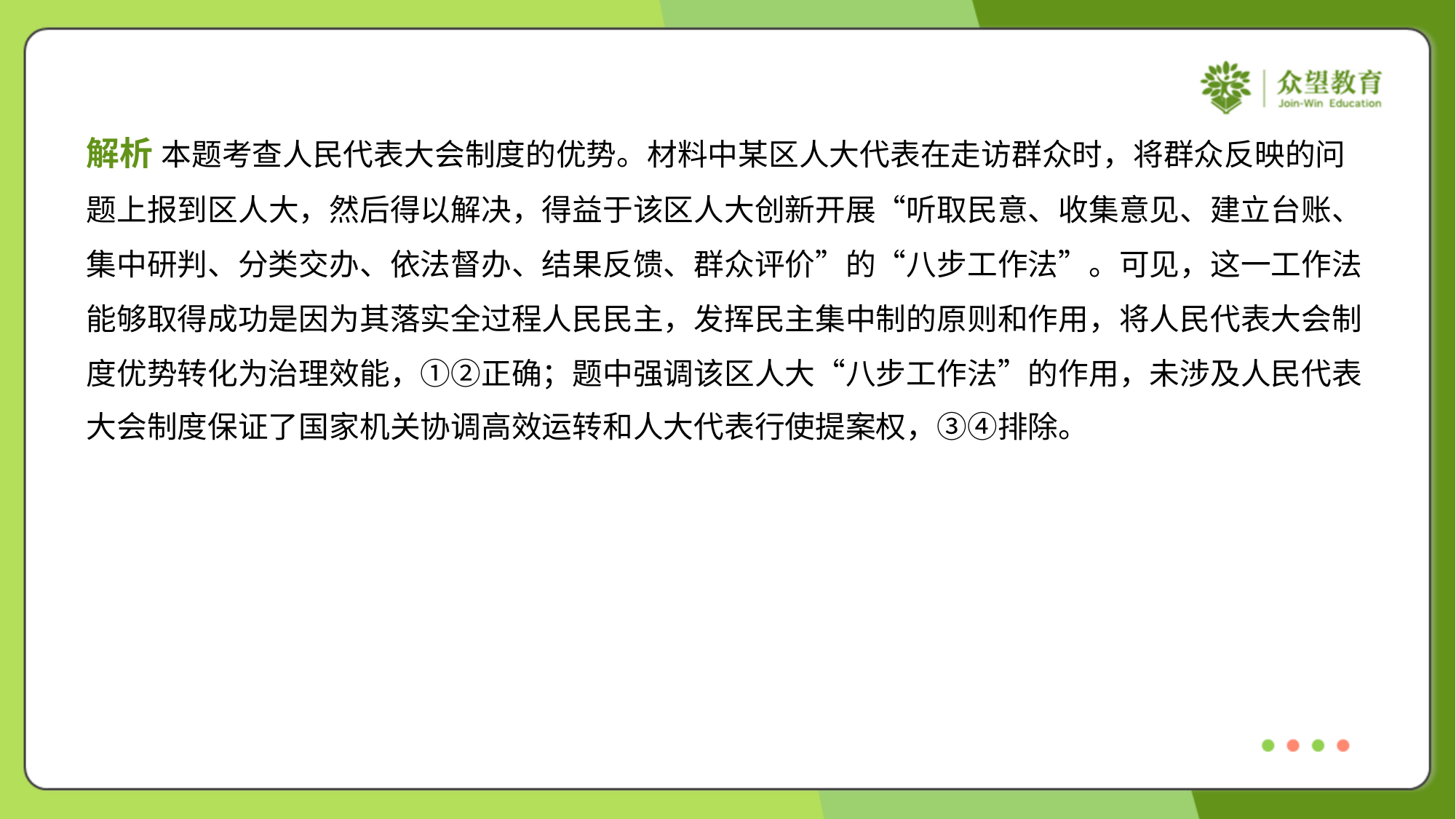

解析 本题考查人民代表大会制度的优势。材料中某区人大代表在走访群众时，将群众反映的问
题上报到区人大，然后得以解决，得益于该区人大创新开展“听取民意、收集意见、建立台账、
集中研判、分类交办、依法督办、结果反馈、群众评价”的“八步工作法”。可见，这一工作法
能够取得成功是因为其落实全过程人民民主，发挥民主集中制的原则和作用，将人民代表大会制
度优势转化为治理效能，①②正确；题中强调该区人大“八步工作法”的作用，未涉及人民代表
大会制度保证了国家机关协调高效运转和人大代表行使提案权，③④排除。